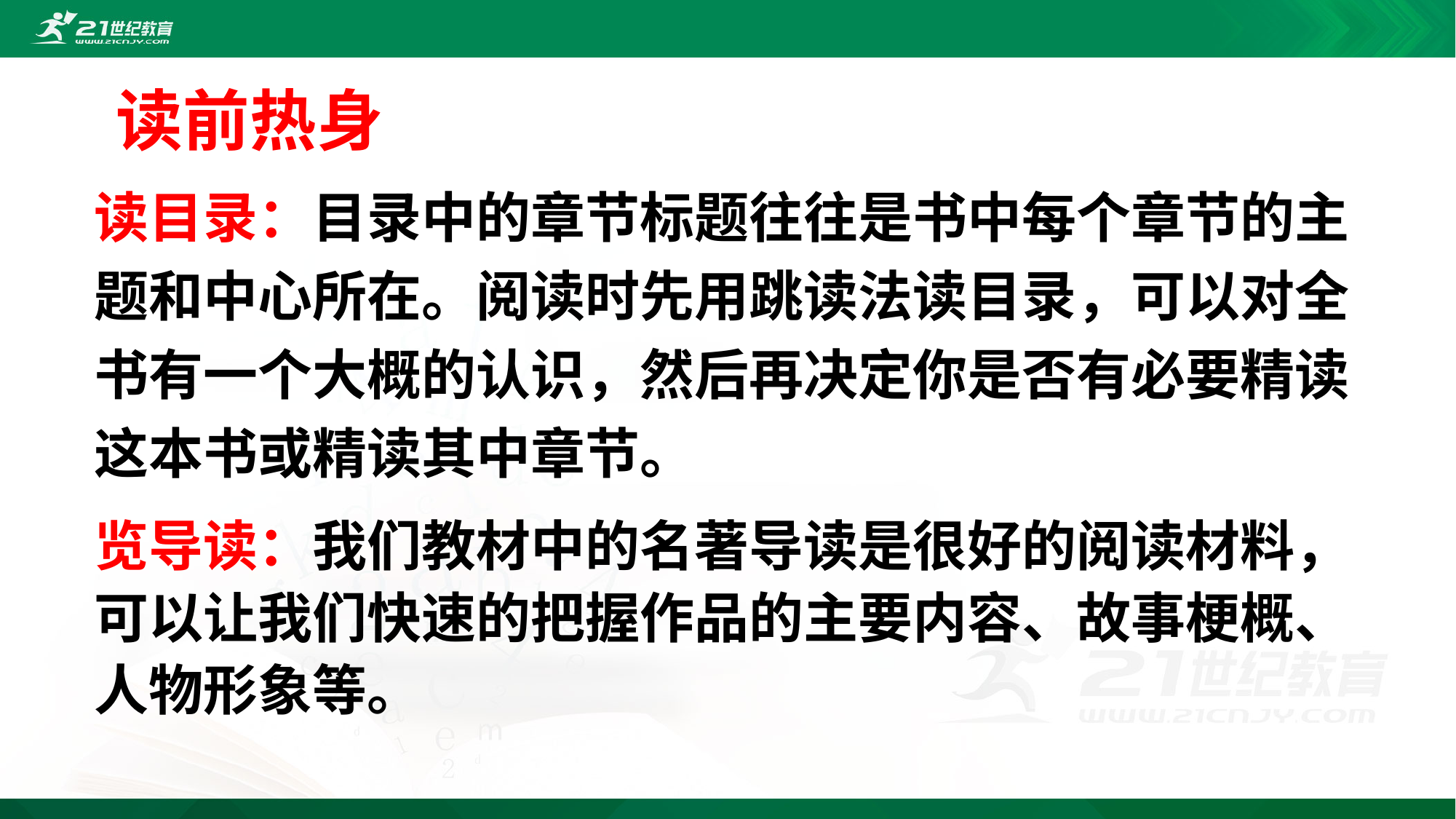

读前热身
读目录：目录中的章节标题往往是书中每个章节的主题和中心所在。阅读时先用跳读法读目录，可以对全书有一个大概的认识，然后再决定你是否有必要精读这本书或精读其中章节。

览导读：我们教材中的名著导读是很好的阅读材料，可以让我们快速的把握作品的主要内容、故事梗概、人物形象等。